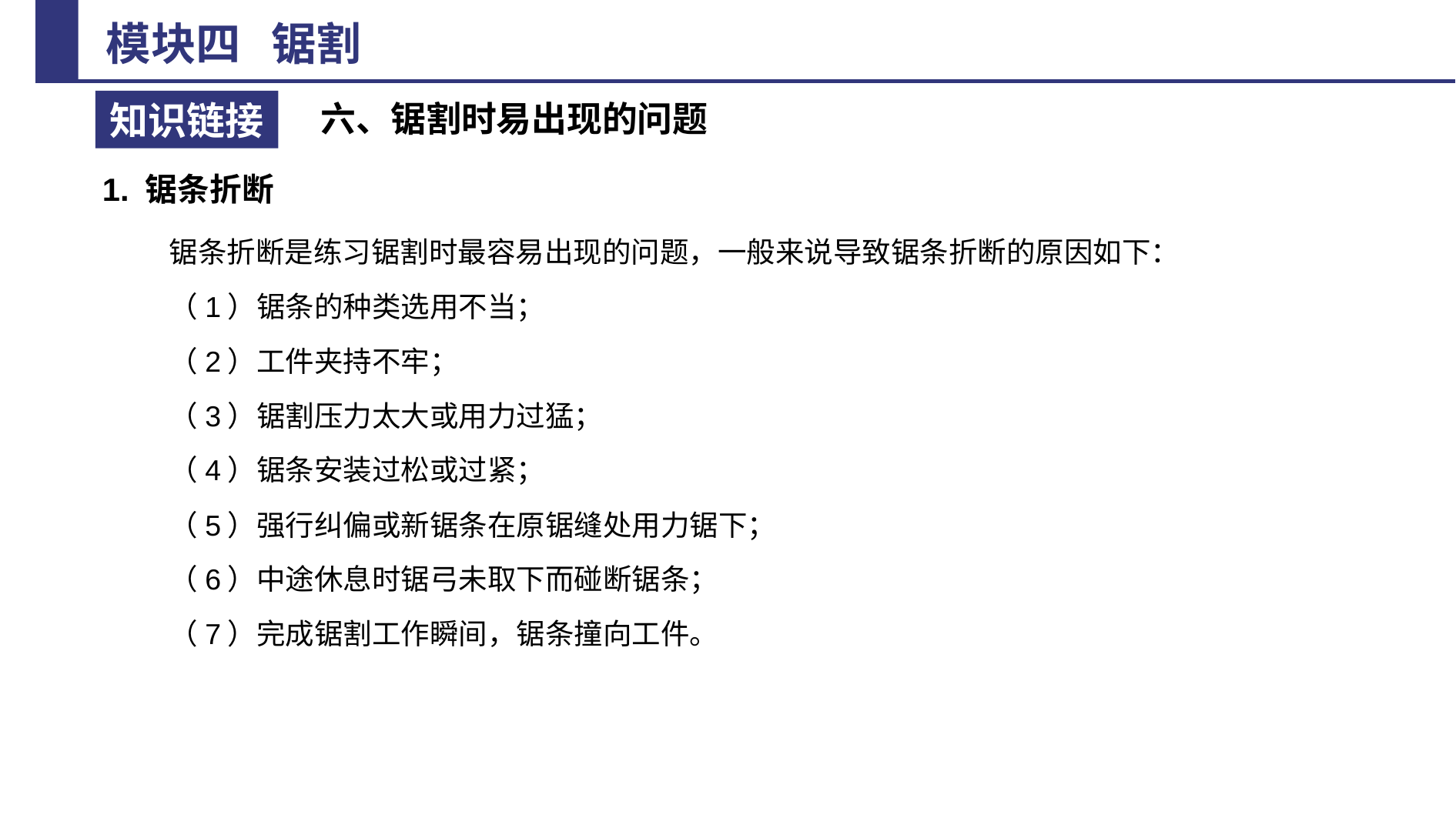

六、锯割时易出现的问题
1. 锯条折断
锯条折断是练习锯割时最容易出现的问题，一般来说导致锯条折断的原因如下：
（1）锯条的种类选用不当；
（2）工件夹持不牢；
（3）锯割压力太大或用力过猛；
（4）锯条安装过松或过紧；
（5）强行纠偏或新锯条在原锯缝处用力锯下；
（6）中途休息时锯弓未取下而碰断锯条；
（7）完成锯割工作瞬间，锯条撞向工件。